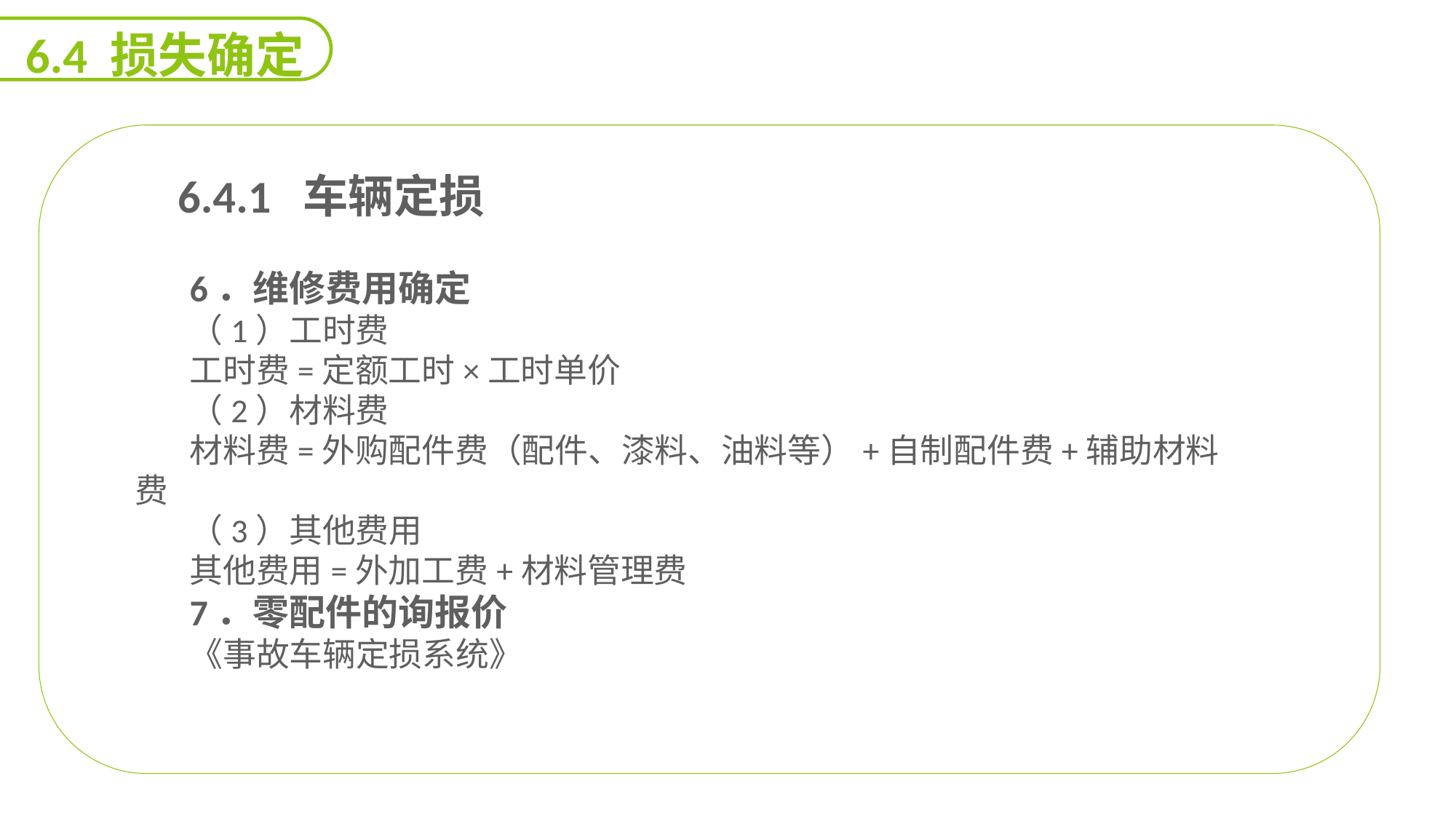

6.4 损失确定

 6.4.1  车辆定损

6．维修费用确定
（1）工时费
工时费=定额工时×工时单价
（2）材料费
材料费=外购配件费（配件、漆料、油料等）+自制配件费+辅助材料费
（3）其他费用
其他费用=外加工费+材料管理费
7．零配件的询报价
《事故车辆定损系统》

能力
目标
延迟符